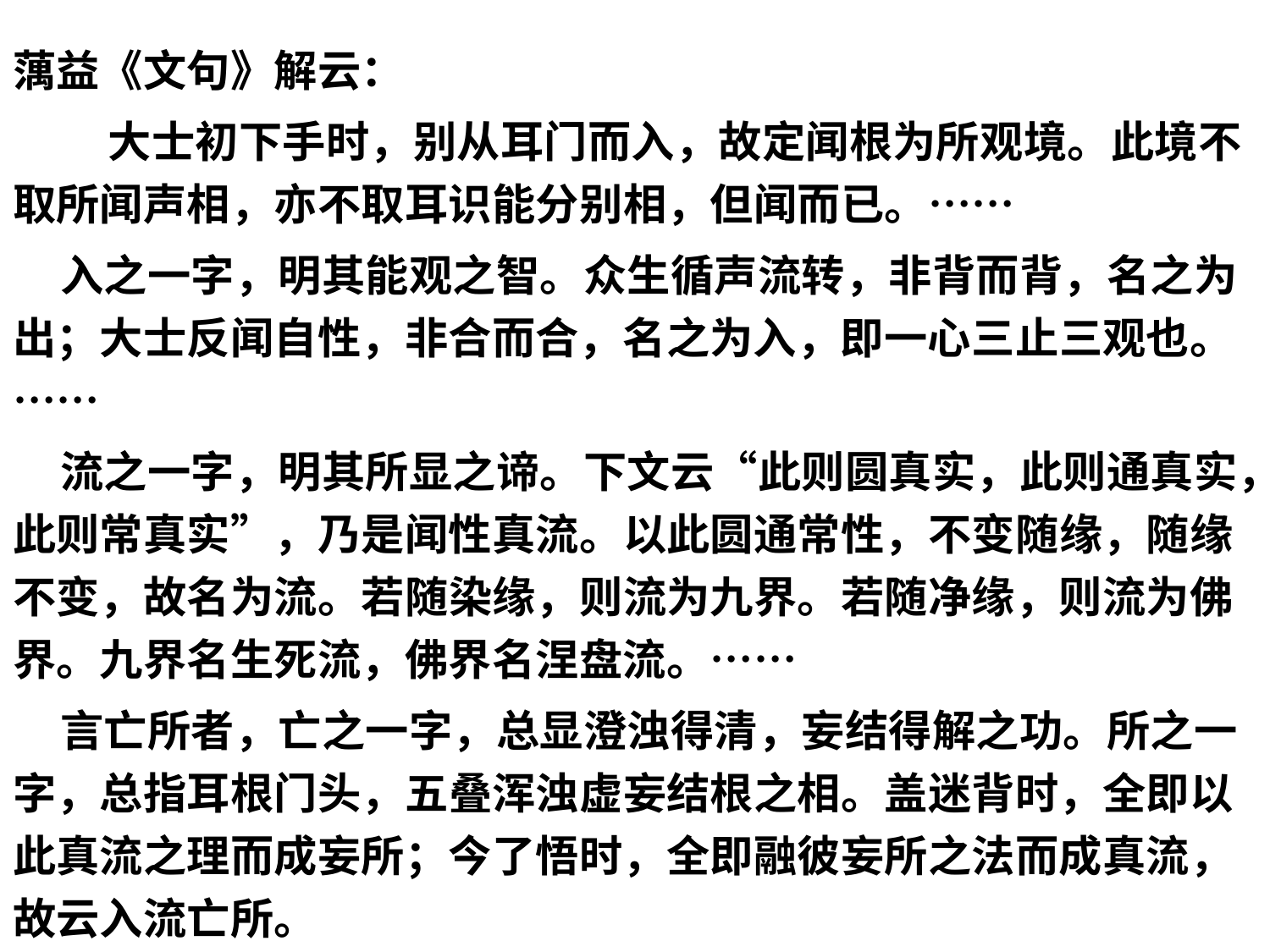

蕅益《文句》解云：
         大士初下手时，别从耳门而入，故定闻根为所观境。此境不取所闻声相，亦不取耳识能分别相，但闻而已。……
    入之一字，明其能观之智。众生循声流转，非背而背，名之为出；大士反闻自性，非合而合，名之为入，即一心三止三观也。……
    流之一字，明其所显之谛。下文云“此则圆真实，此则通真实，此则常真实”，乃是闻性真流。以此圆通常性，不变随缘，随缘不变，故名为流。若随染缘，则流为九界。若随净缘，则流为佛界。九界名生死流，佛界名涅盘流。……
    言亡所者，亡之一字，总显澄浊得清，妄结得解之功。所之一字，总指耳根门头，五叠浑浊虚妄结根之相。盖迷背时，全即以此真流之理而成妄所；今了悟时，全即融彼妄所之法而成真流，故云入流亡所。